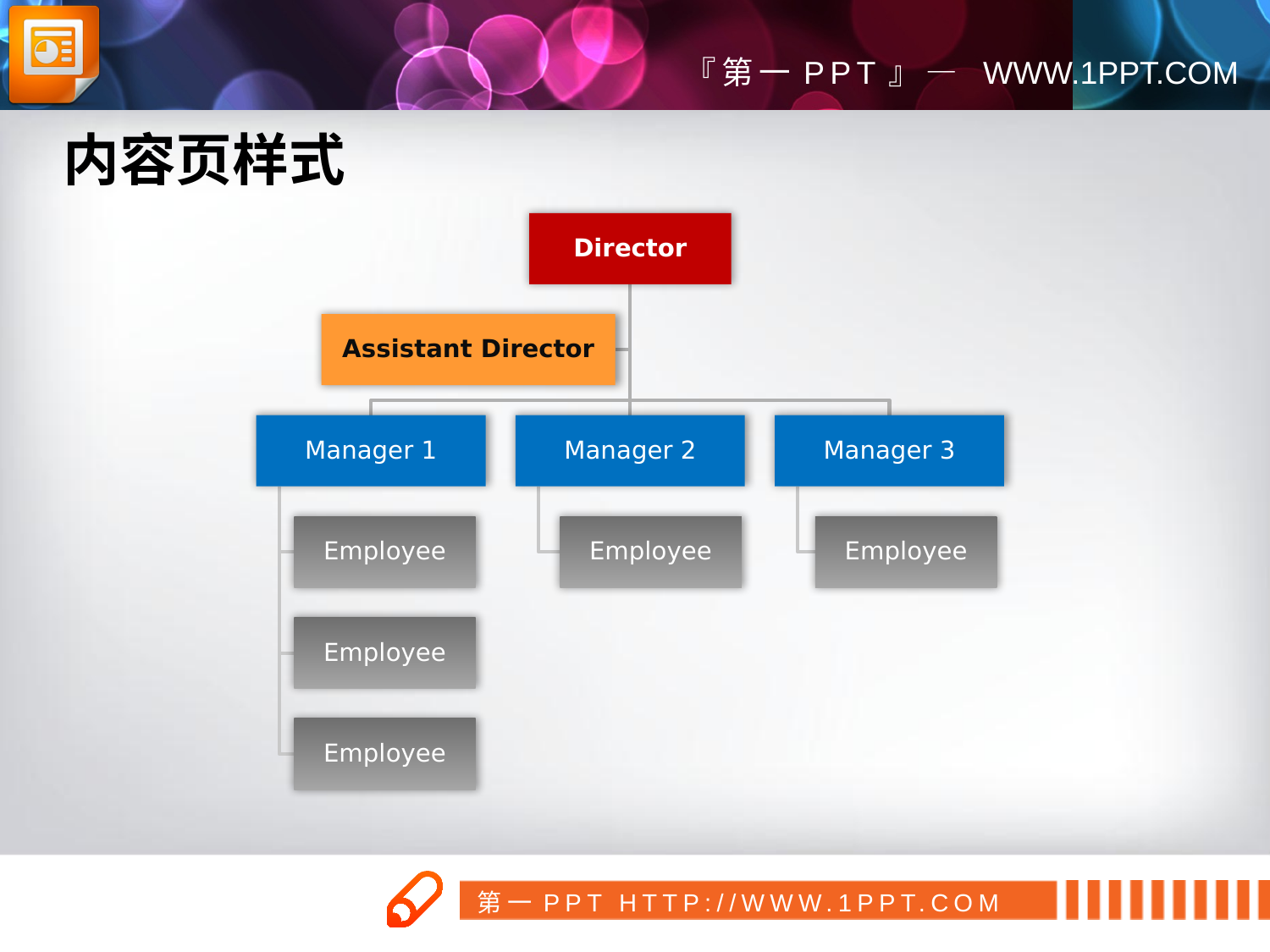

内容页样式
Director
Manager 1
Employee
Employee
Employee
Manager 2
Employee
Manager 3
Employee
Assistant Director